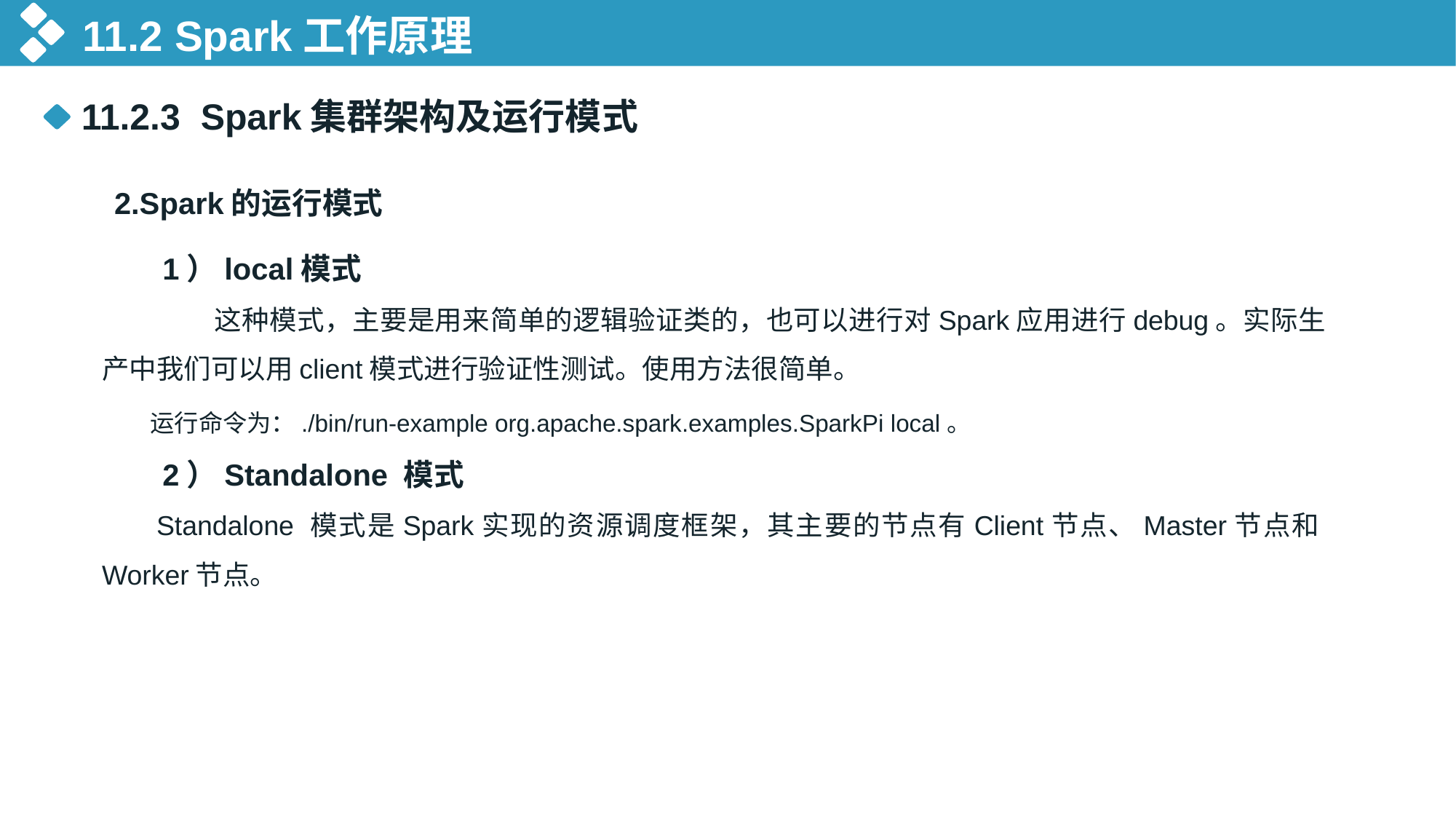

11.2 Spark工作原理
11.2.3  Spark集群架构及运行模式

   2.Spark的运行模式
1）local模式
       这种模式，主要是用来简单的逻辑验证类的，也可以进行对Spark应用进行debug。实际生产中我们可以用client模式进行验证性测试。使用方法很简单。
运行命令为：./bin/run-example org.apache.spark.examples.SparkPi local。
2）Standalone 模式
Standalone 模式是Spark实现的资源调度框架，其主要的节点有Client节点、Master节点和Worker节点。